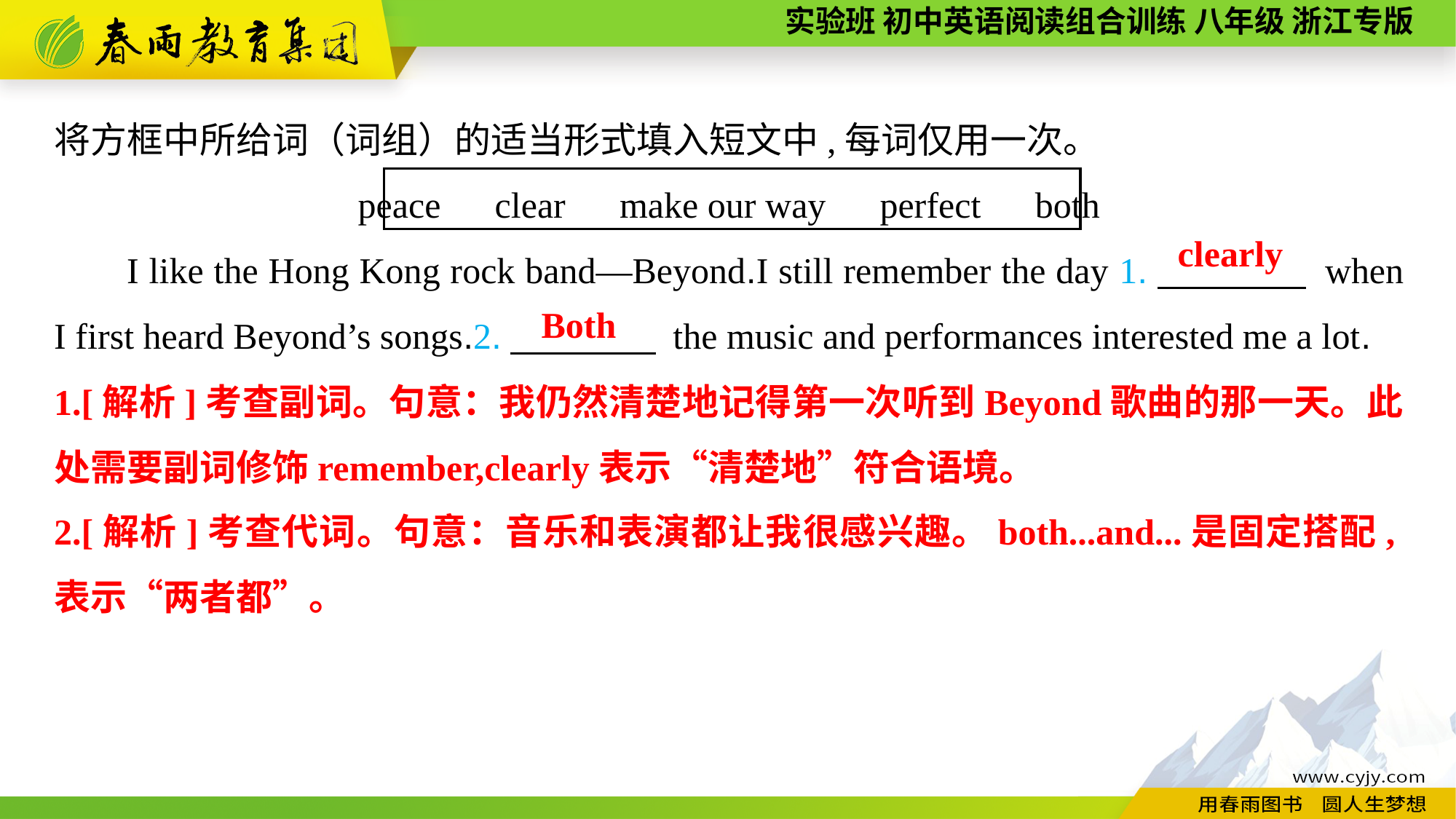

将方框中所给词（词组）的适当形式填入短文中,每词仅用一次。
peace　clear　make our way　perfect　both
I like the Hong Kong rock band—Beyond.I still remember the day 1.　　　　 when I first heard Beyond’s songs.2.　　　　 the music and performances interested me a lot.

clearly
Both
1.[解析]考查副词。句意：我仍然清楚地记得第一次听到Beyond歌曲的那一天。此处需要副词修饰remember,clearly表示“清楚地”符合语境。
2.[解析]考查代词。句意：音乐和表演都让我很感兴趣。both...and...是固定搭配,表示“两者都”。